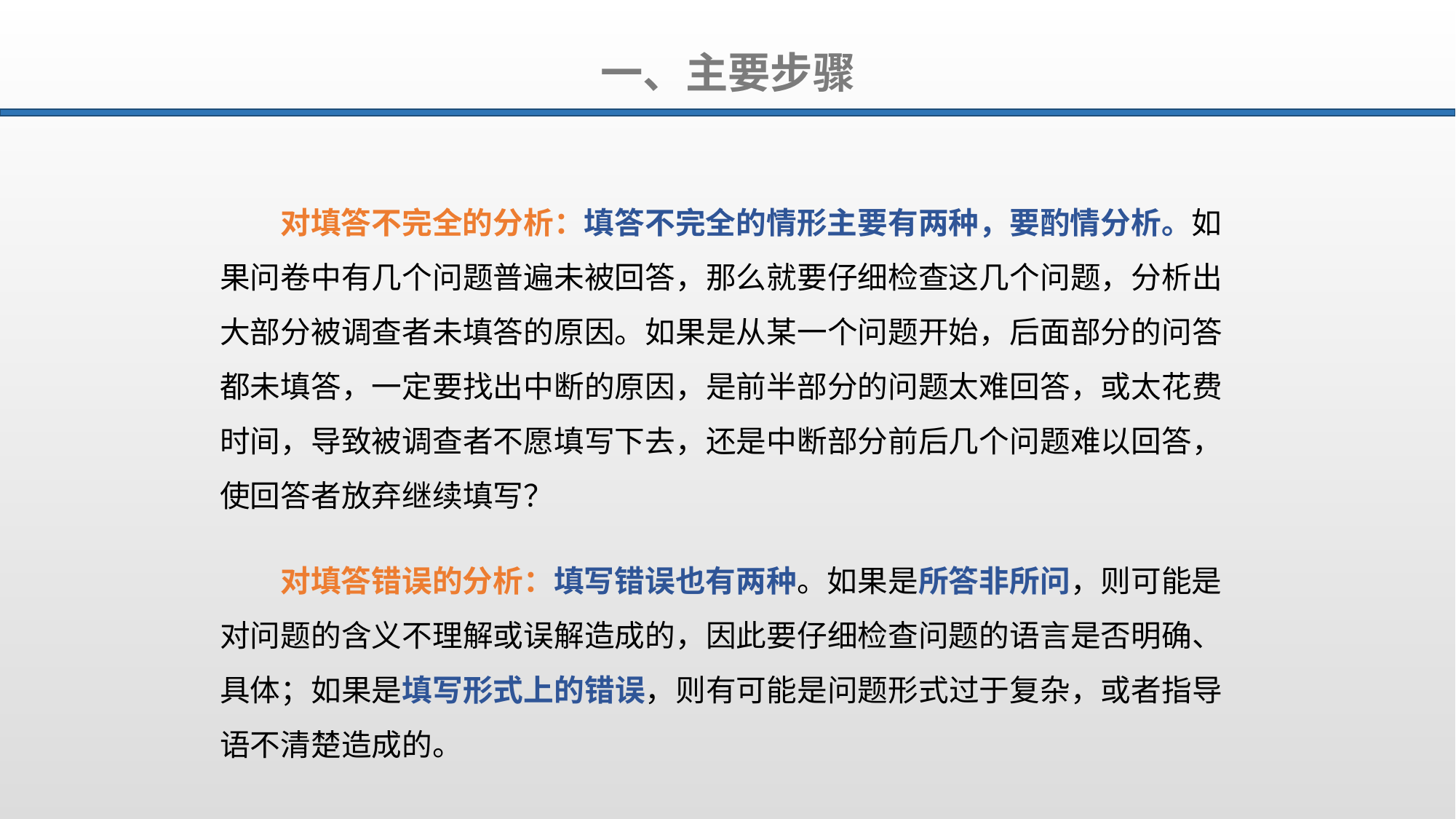

一、主要步骤

对填答不完全的分析：填答不完全的情形主要有两种，要酌情分析。如果问卷中有几个问题普遍未被回答，那么就要仔细检查这几个问题，分析出大部分被调查者未填答的原因。如果是从某一个问题开始，后面部分的问答都未填答，一定要找出中断的原因，是前半部分的问题太难回答，或太花费时间，导致被调查者不愿填写下去，还是中断部分前后几个问题难以回答，使回答者放弃继续填写？
对填答错误的分析：填写错误也有两种。如果是所答非所问，则可能是对问题的含义不理解或误解造成的，因此要仔细检查问题的语言是否明确、具体；如果是填写形式上的错误，则有可能是问题形式过于复杂，或者指导语不清楚造成的。